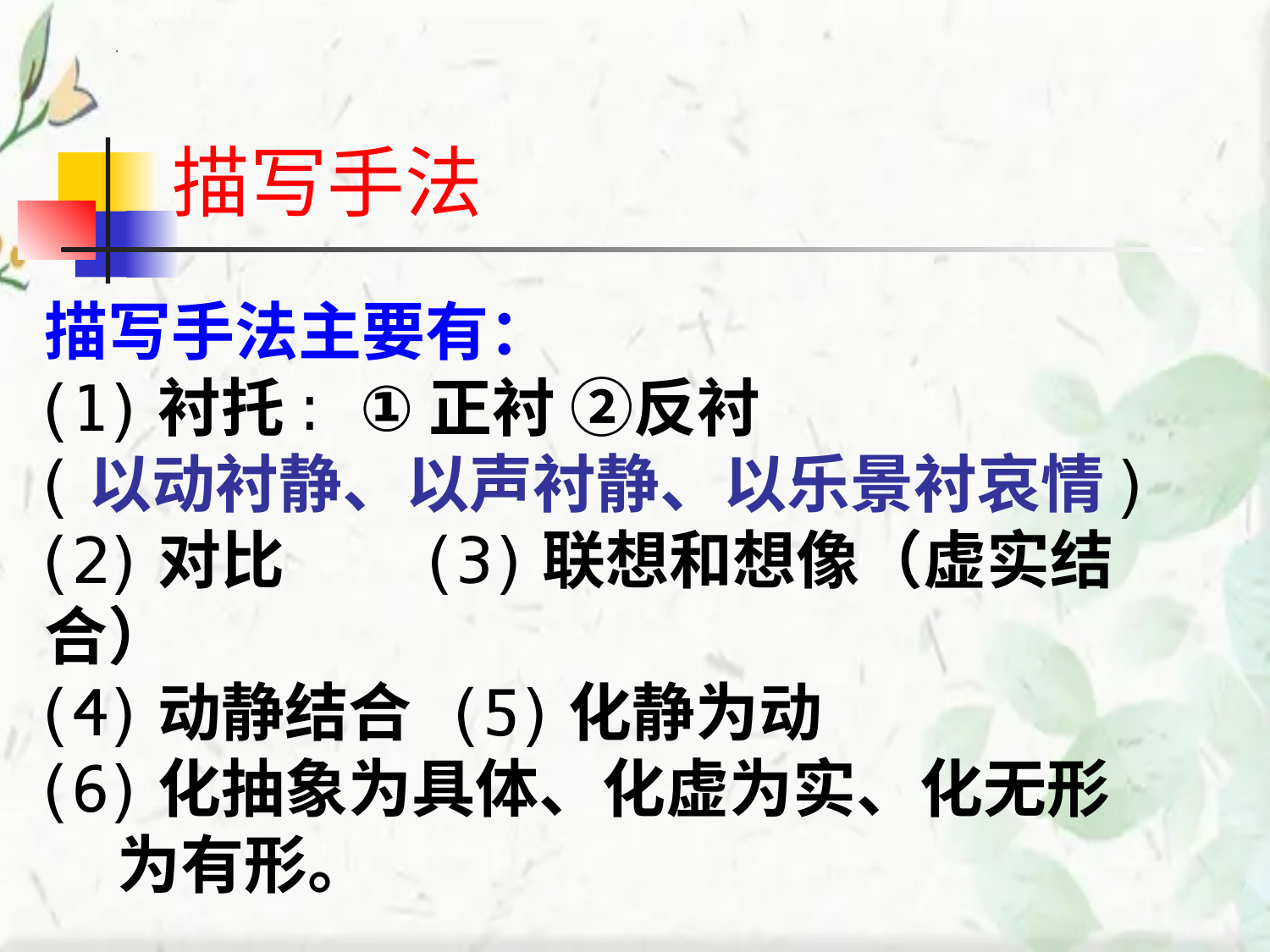

# 描写手法
描写手法主要有：
(1)衬托:  ①正衬 ②反衬
(以动衬静、以声衬静、以乐景衬哀情)
(2)对比         (3)联想和想像（虚实结合）
(4)动静结合  (5)化静为动
(6)化抽象为具体、化虚为实、化无形
    为有形。